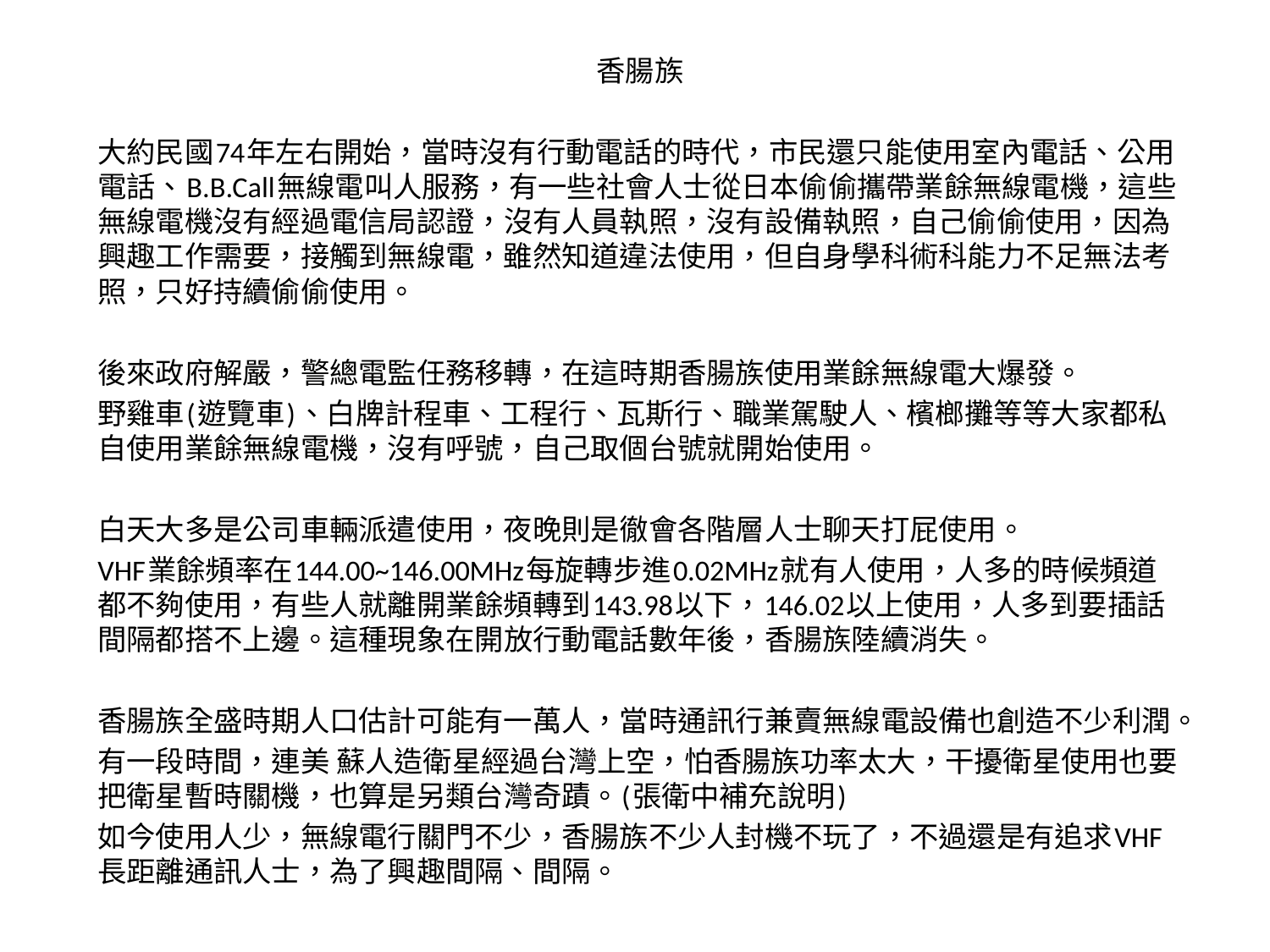

香腸族

大約民國74年左右開始，當時沒有行動電話的時代，市民還只能使用室內電話、公用電話、B.B.Call無線電叫人服務，有一些社會人士從日本偷偷攜帶業餘無線電機，這些無線電機沒有經過電信局認證，沒有人員執照，沒有設備執照，自己偷偷使用，因為興趣工作需要，接觸到無線電，雖然知道違法使用，但自身學科術科能力不足無法考照，只好持續偷偷使用。

後來政府解嚴，警總電監任務移轉，在這時期香腸族使用業餘無線電大爆發。
野雞車(遊覽車)、白牌計程車、工程行、瓦斯行、職業駕駛人、檳榔攤等等大家都私自使用業餘無線電機，沒有呼號，自己取個台號就開始使用。

白天大多是公司車輛派遣使用，夜晚則是徹會各階層人士聊天打屁使用。
VHF業餘頻率在144.00~146.00MHz每旋轉步進0.02MHz就有人使用，人多的時候頻道都不夠使用，有些人就離開業餘頻轉到143.98以下，146.02以上使用，人多到要插話間隔都搭不上邊。這種現象在開放行動電話數年後，香腸族陸續消失。

香腸族全盛時期人口估計可能有一萬人，當時通訊行兼賣無線電設備也創造不少利潤。
有一段時間，連美 蘇人造衛星經過台灣上空，怕香腸族功率太大，干擾衛星使用也要把衛星暫時關機，也算是另類台灣奇蹟。(張衛中補充說明)
如今使用人少，無線電行關門不少，香腸族不少人封機不玩了，不過還是有追求VHF長距離通訊人士，為了興趣間隔、間隔。